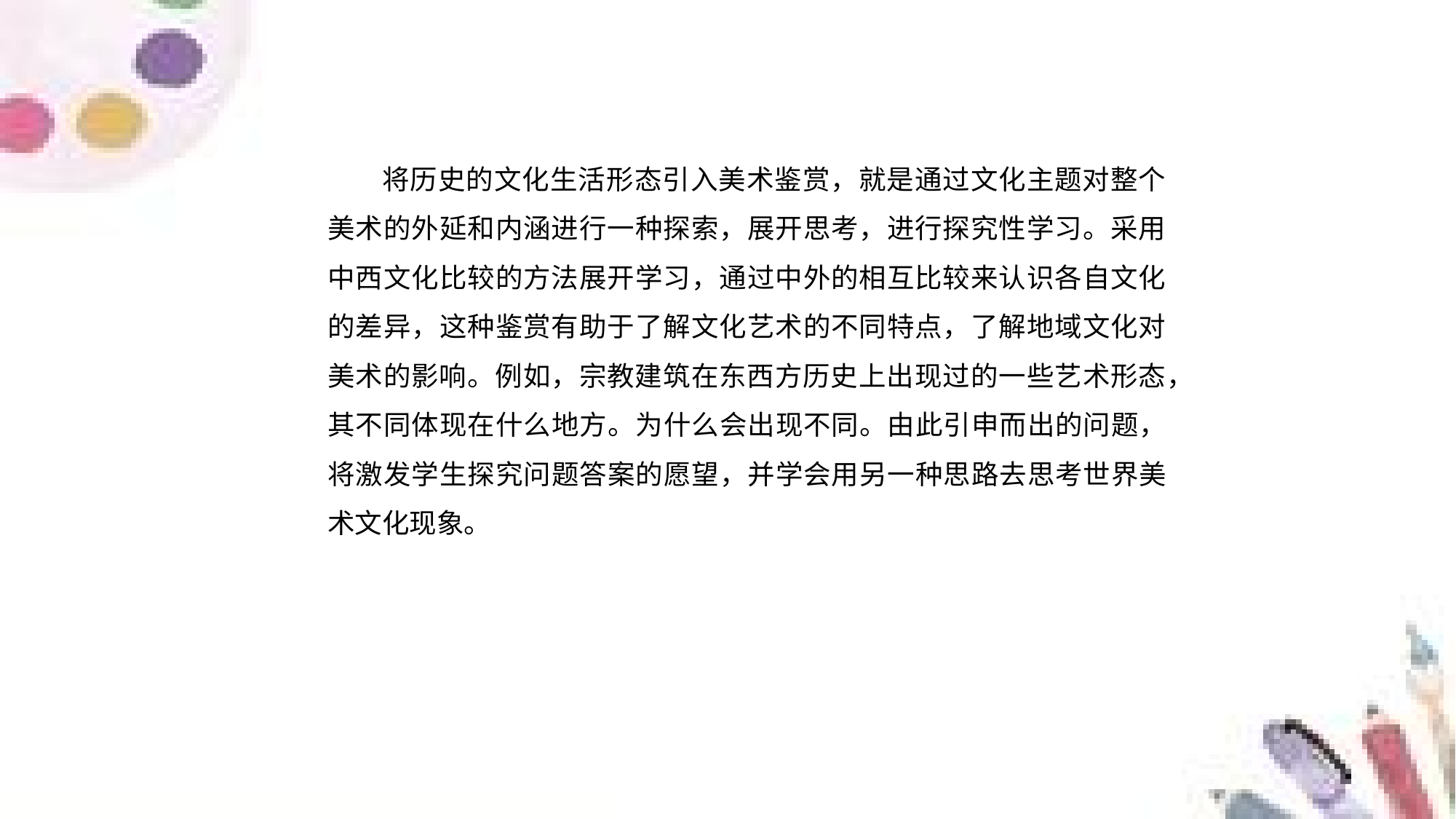

将历史的文化生活形态引入美术鉴赏，就是通过文化主题对整个美术的外延和内涵进行一种探索，展开思考，进行探究性学习。采用中西文化比较的方法展开学习，通过中外的相互比较来认识各自文化的差异，这种鉴赏有助于了解文化艺术的不同特点，了解地域文化对美术的影响。例如，宗教建筑在东西方历史上出现过的一些艺术形态，其不同体现在什么地方。为什么会出现不同。由此引申而出的问题，将激发学生探究问题答案的愿望，并学会用另一种思路去思考世界美术文化现象。
7